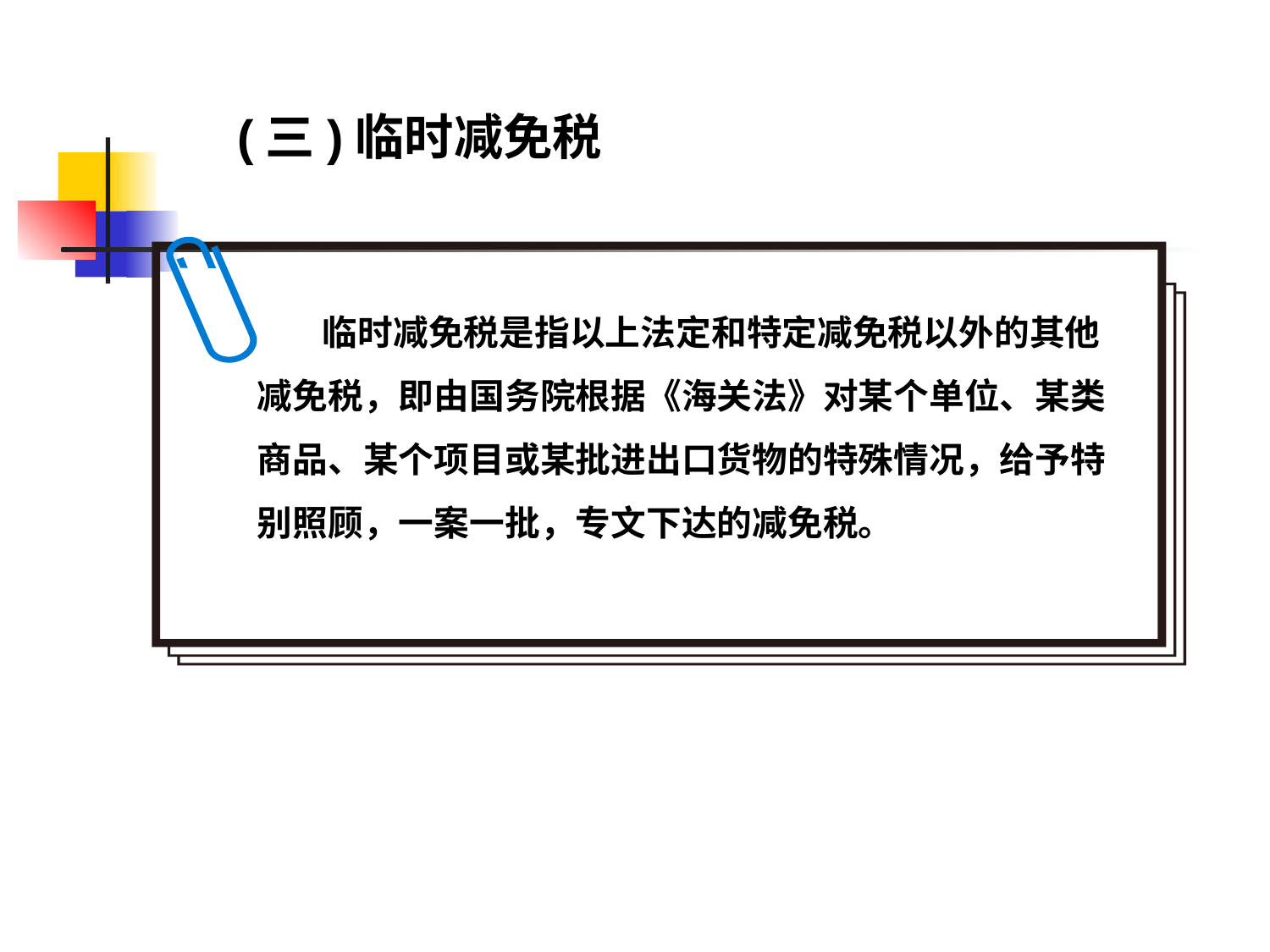

(三)临时减免税

      临时减免税是指以上法定和特定减免税以外的其他减免税，即由国务院根据《海关法》对某个单位、某类商品、某个项目或某批进出口货物的特殊情况，给予特别照顾，一案一批，专文下达的减免税。